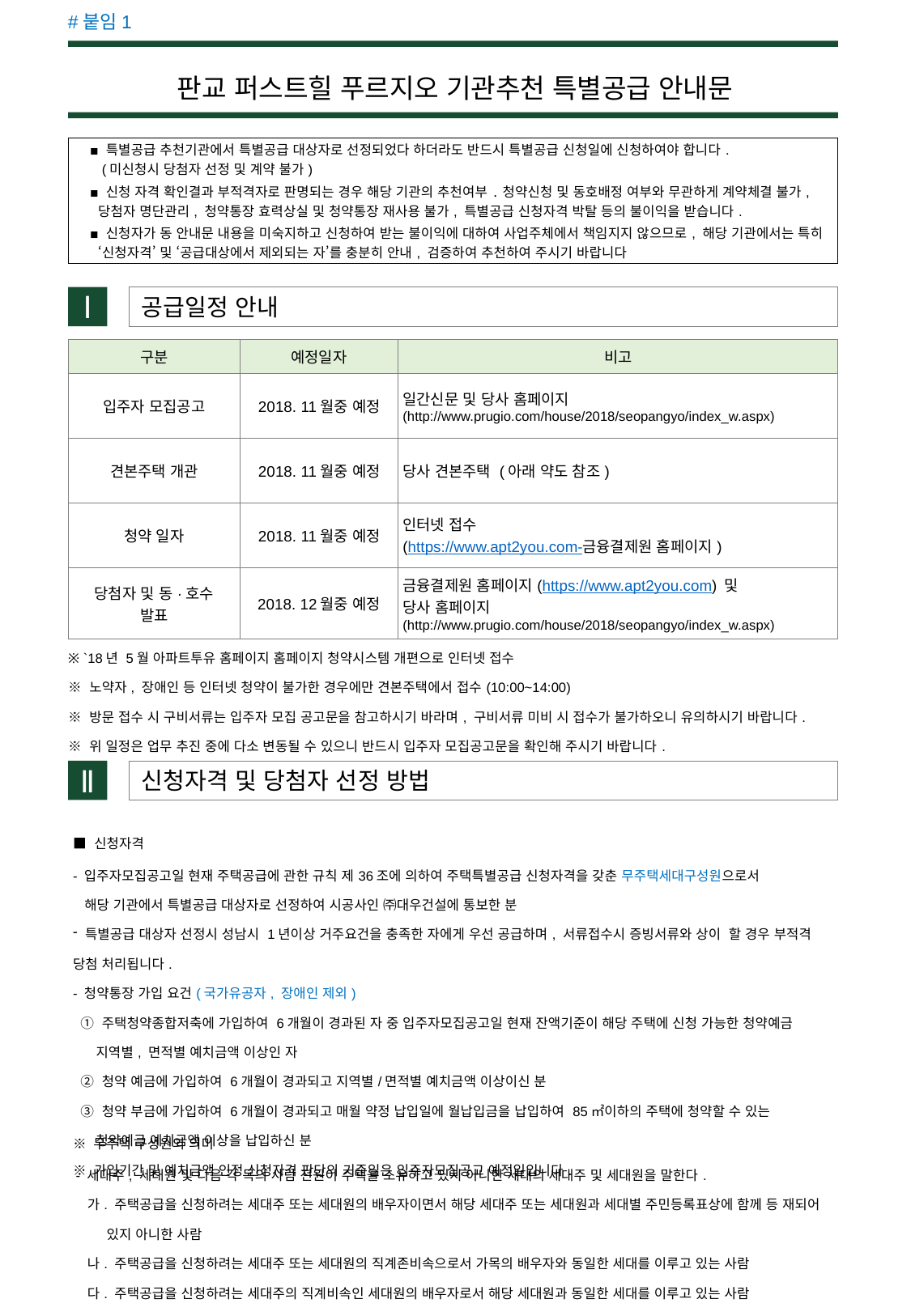

#붙임1
판교 퍼스트힐 푸르지오 기관추천 특별공급 안내문
| ■ | 특별공급 추천기관에서 특별공급 대상자로 선정되었다 하더라도 반드시 특별공급 신청일에 신청하여야 합니다. (미신청시 당첨자 선정 및 계약 불가) |
| --- | --- |
| ■ | 신청 자격 확인결과 부적격자로 판명되는 경우 해당 기관의 추천여부 ․ 청약신청 및 동호배정 여부와 무관하게 계약체결 불가, 당첨자 명단관리, 청약통장 효력상실 및 청약통장 재사용 불가, 특별공급 신청자격 박탈 등의 불이익을 받습니다. |
| ■ | 신청자가 동 안내문 내용을 미숙지하고 신청하여 받는 불이익에 대하여 사업주체에서 책임지지 않으므로, 해당 기관에서는 특히 ‘신청자격’ 및 ‘공급대상에서 제외되는 자’를 충분히 안내, 검증하여 추천하여 주시기 바랍니다 |
Ⅰ
 공급일정 안내
| 구분 | 예정일자 | 비고 |
| --- | --- | --- |
| 입주자 모집공고 | 2018. 11월중 예정 | 일간신문 및 당사 홈페이지 (http://www.prugio.com/house/2018/seopangyo/index\_w.aspx) |
| 견본주택 개관 | 2018. 11월중 예정 | 당사 견본주택 (아래 약도 참조) |
| 청약 일자 | 2018. 11월중 예정 | 인터넷 접수 (https://www.apt2you.com-금융결제원 홈페이지) |
| 당첨자 및 동·호수 발표 | 2018. 12월중 예정 | 금융결제원 홈페이지(https://www.apt2you.com) 및 당사 홈페이지 (http://www.prugio.com/house/2018/seopangyo/index\_w.aspx) |
| ※ `18년 5월 아파트투유 홈페이지 홈페이지 청약시스템 개편으로 인터넷 접수 ※ 노약자, 장애인 등 인터넷 청약이 불가한 경우에만 견본주택에서 접수(10:00~14:00) ※ 방문 접수 시 구비서류는 입주자 모집 공고문을 참고하시기 바라며, 구비서류 미비 시 접수가 불가하오니 유의하시기 바랍니다. ※ 위 일정은 업무 추진 중에 다소 변동될 수 있으니 반드시 입주자 모집공고문을 확인해 주시기 바랍니다. |
| --- |
Ⅱ
 신청자격 및 당첨자 선정 방법
| ■ 신청자격 |
| --- |
| - 입주자모집공고일 현재 주택공급에 관한 규칙 제36조에 의하여 주택특별공급 신청자격을 갖춘 무주택세대구성원으로서 해당 기관에서 특별공급 대상자로 선정하여 시공사인 ㈜대우건설에 통보한 분 특별공급 대상자 선정시 성남시 1년이상 거주요건을 충족한 자에게 우선 공급하며, 서류접수시 증빙서류와 상이 할 경우 부적격 당첨 처리됩니다. |
| - 청약통장 가입 요건(국가유공자, 장애인 제외) |
| ① 주택청약종합저축에 가입하여 6개월이 경과된 자 중 입주자모집공고일 현재 잔액기준이 해당 주택에 신청 가능한 청약예금 지역별, 면적별 예치금액 이상인 자 ② 청약 예금에 가입하여 6개월이 경과되고 지역별/면적별 예치금액 이상이신 분 ③ 청약 부금에 가입하여 6개월이 경과되고 매월 약정 납입일에 월납입금을 납입하여 85㎡이하의 주택에 청약할 수 있는 청약예금 예치금액 이상을 납입하신 분 ※ 가입기간 및 예치금액 인정 신청자격 판단의 기준일은 입주자모집공고 예정일입니다. |
| ※ 무주택 구성원의 의미 |
| --- |
| - 세대주, 세대원 및 다음 각 목의 사람 전원이 주택을 소유하고 있지 아니한 세대의 세대주 및 세대원을 말한다. |
| --- |
| 가. 주택공급을 신청하려는 세대주 또는 세대원의 배우자이면서 해당 세대주 또는 세대원과 세대별 주민등록표상에 함께 등 재되어 있지 아니한 사람 |
| 나. 주택공급을 신청하려는 세대주 또는 세대원의 직계존비속으로서 가목의 배우자와 동일한 세대를 이루고 있는 사람 |
| 다. 주택공급을 신청하려는 세대주의 직계비속인 세대원의 배우자로서 해당 세대원과 동일한 세대를 이루고 있는 사람 |
| 라. 주택공급을 신청하려는 세대원의 직계존속으로서 해당 세대원과 동일한 세대를 이루고 있는 사람 |